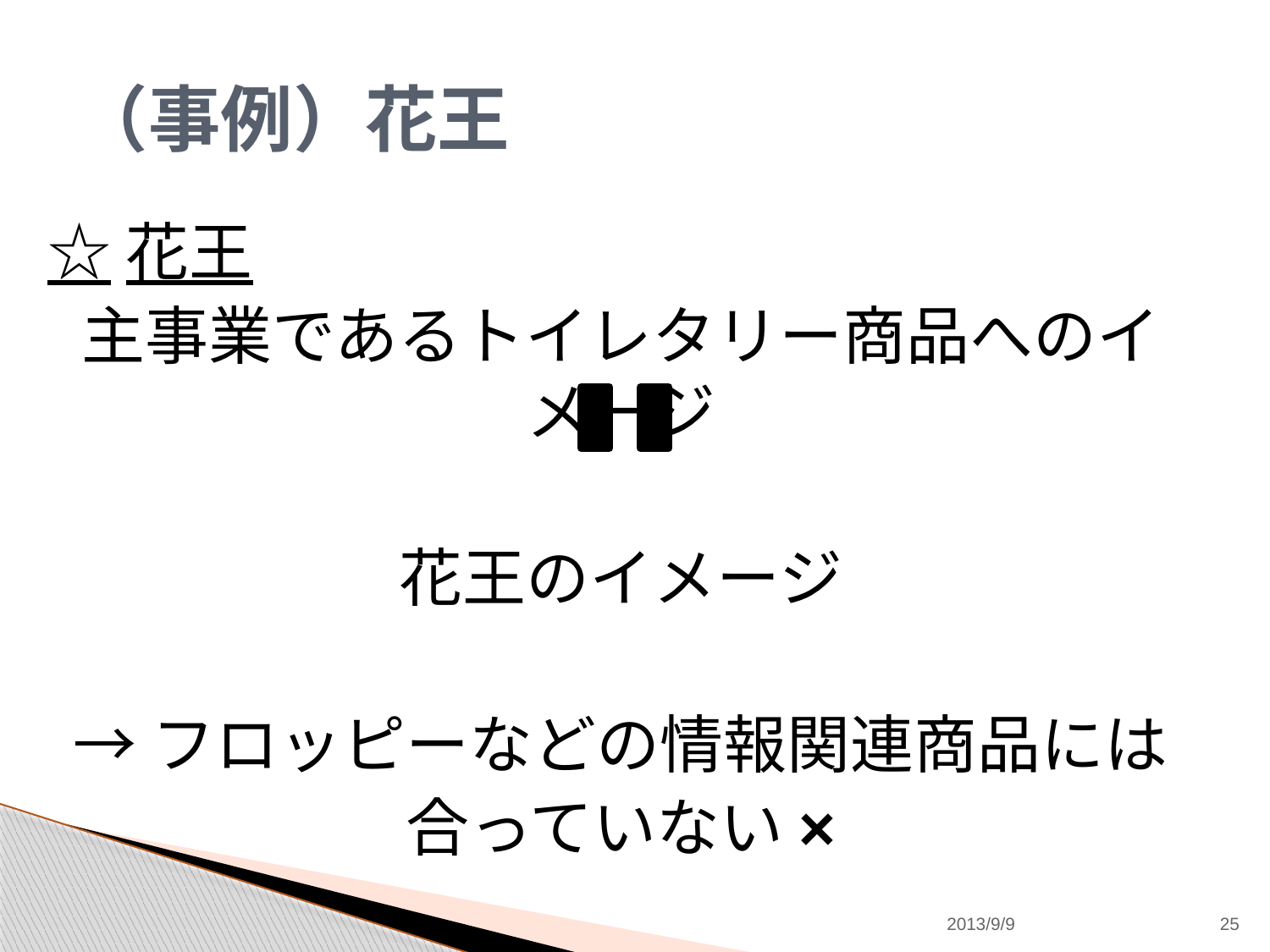

# （事例）花王
☆花王
主事業であるトイレタリー商品へのイメージ

花王のイメージ

→フロッピーなどの情報関連商品には
合っていない×

2013/9/9
25